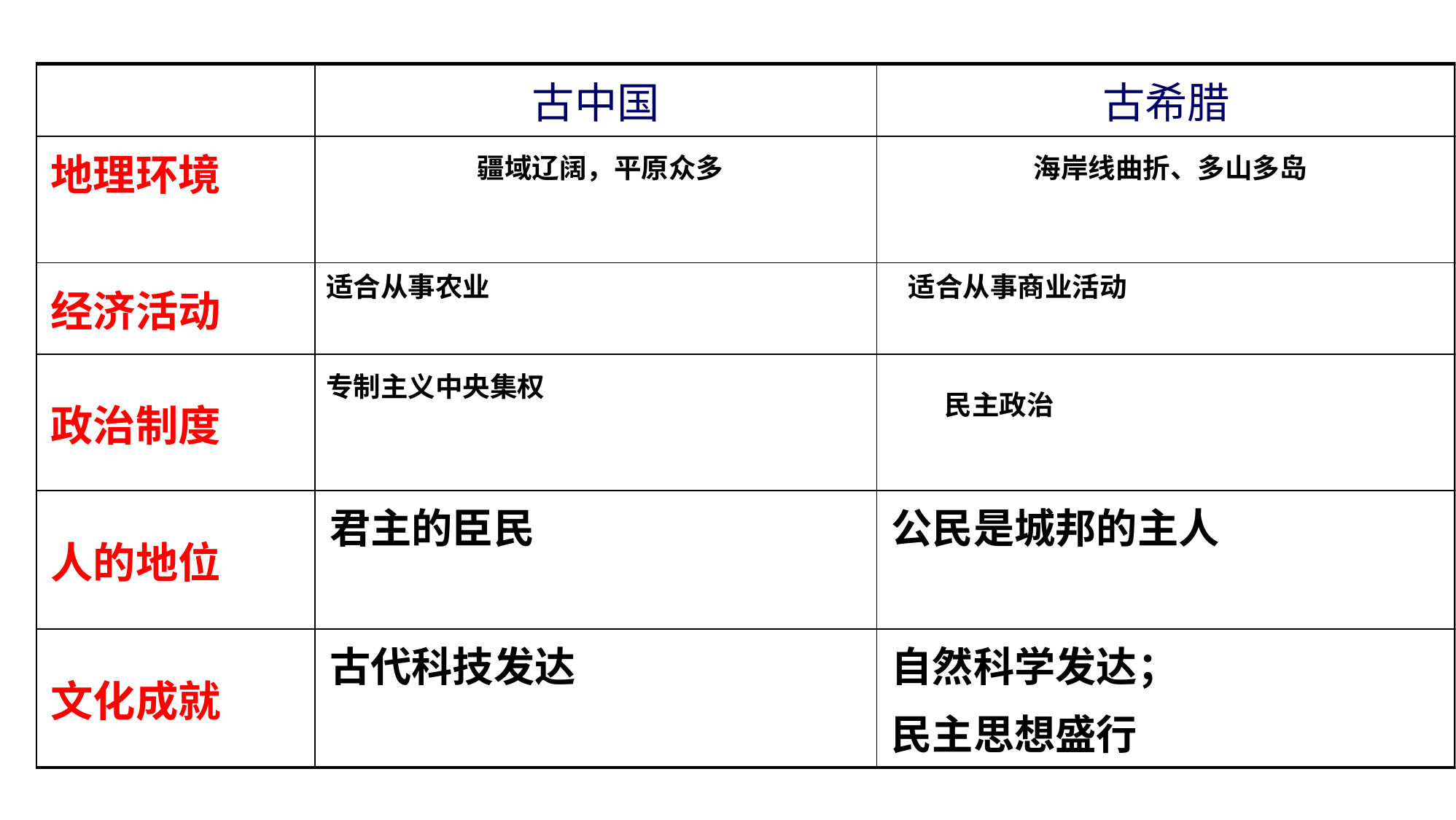

|  | 古中国 | 古希腊 |
| --- | --- | --- |
| 地理环境 |  |  |
| 经济活动 |  |  |
| 政治制度 |  |  |
| 人的地位 | 君主的臣民 | 公民是城邦的主人 |
| 文化成就 | 古代科技发达 | 自然科学发达； 民主思想盛行 |
疆域辽阔，平原众多
海岸线曲折、多山多岛
适合从事农业
适合从事商业活动
专制主义中央集权
民主政治